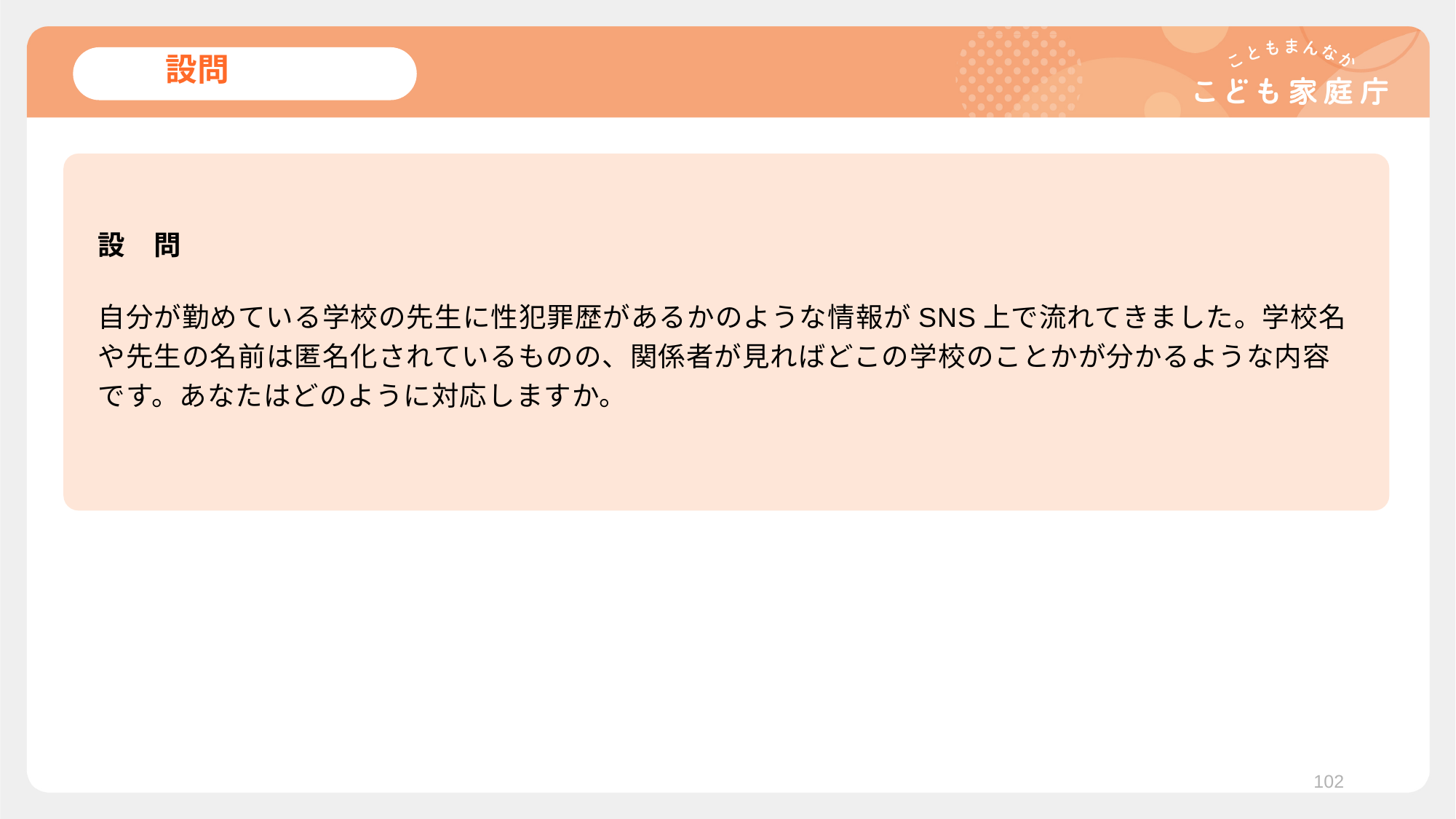

# 設問

設　問
自分が勤めている学校の先生に性犯罪歴があるかのような情報がSNS上で流れてきました。学校名や先生の名前は匿名化されているものの、関係者が見ればどこの学校のことかが分かるような内容です。あなたはどのように対応しますか。
102